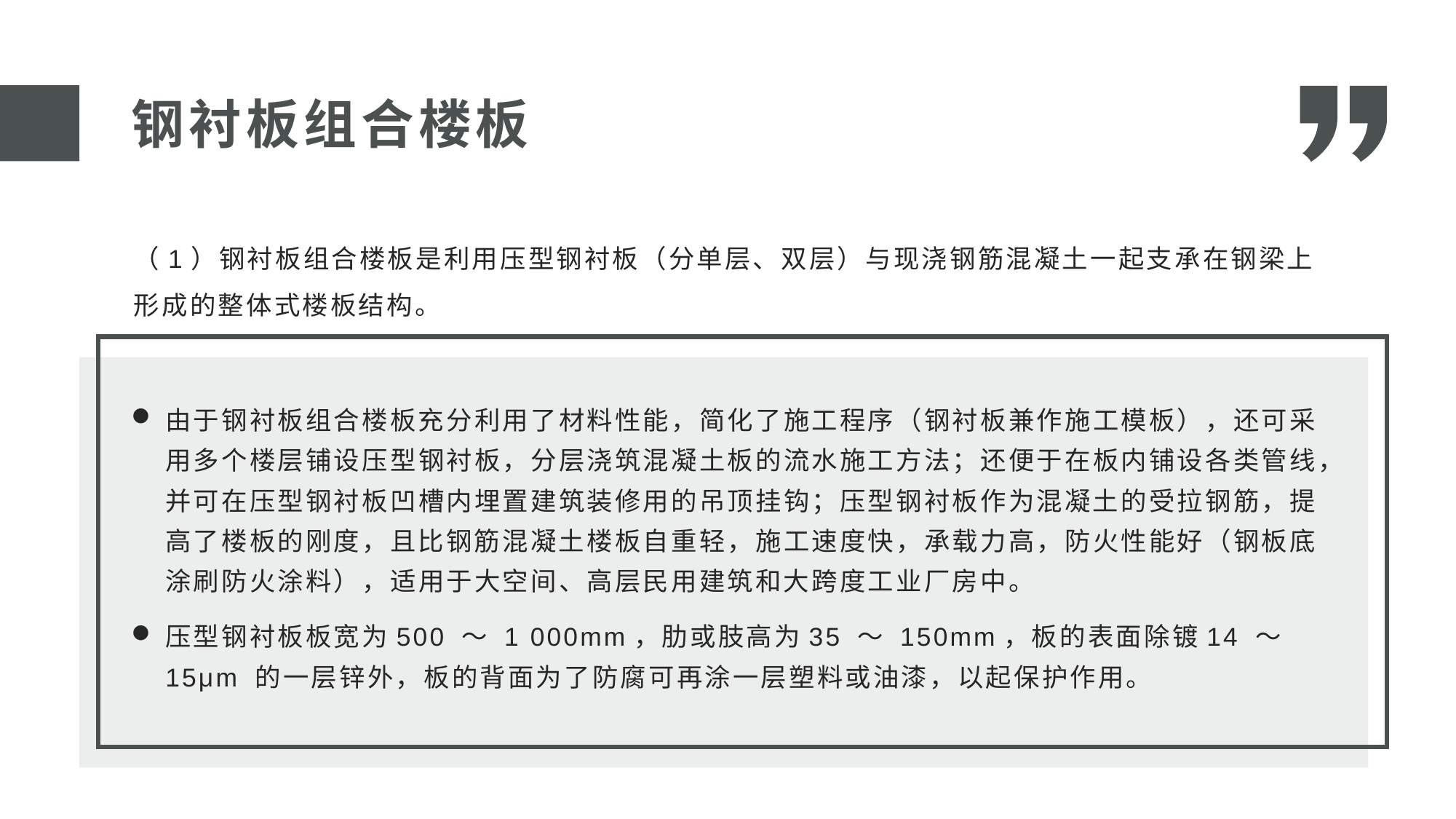

钢衬板组合楼板

（1）钢衬板组合楼板是利用压型钢衬板（分单层、双层）与现浇钢筋混凝土一起支承在钢梁上形成的整体式楼板结构。

由于钢衬板组合楼板充分利用了材料性能，简化了施工程序（钢衬板兼作施工模板），还可采用多个楼层铺设压型钢衬板，分层浇筑混凝土板的流水施工方法；还便于在板内铺设各类管线，并可在压型钢衬板凹槽内埋置建筑装修用的吊顶挂钩；压型钢衬板作为混凝土的受拉钢筋，提高了楼板的刚度，且比钢筋混凝土楼板自重轻，施工速度快，承载力高，防火性能好（钢板底涂刷防火涂料），适用于大空间、高层民用建筑和大跨度工业厂房中。
压型钢衬板板宽为500 ～ 1 000mm，肋或肢高为35 ～ 150mm，板的表面除镀14 ～ 15μm 的一层锌外，板的背面为了防腐可再涂一层塑料或油漆，以起保护作用。